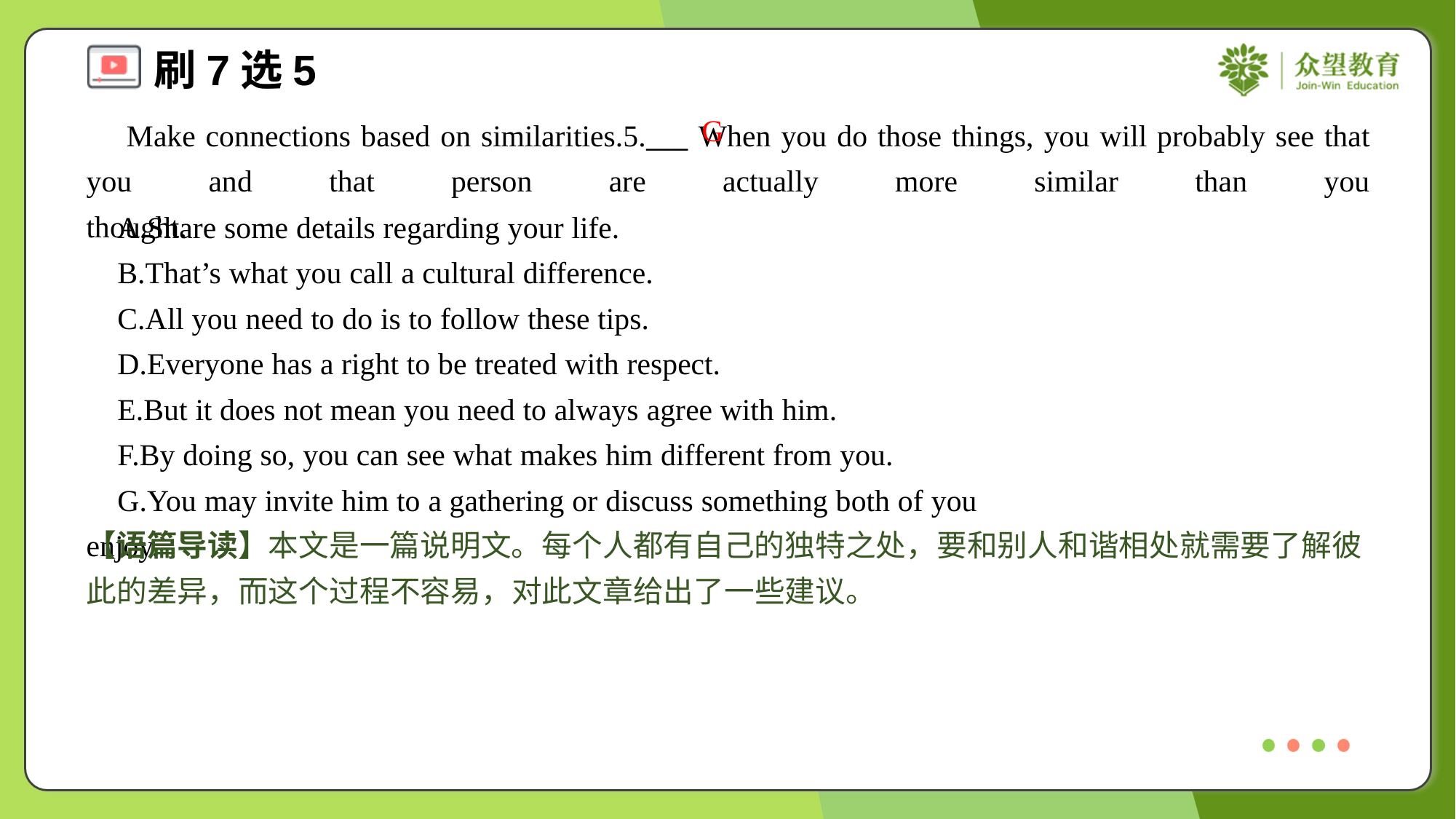

G
    Make connections based on similarities.5.___ When you do those things, you will probably see that you and that person are actually more similar than you thought.#5
    A.Share some details regarding your life.
    B.That’s what you call a cultural difference.
    C.All you need to do is to follow these tips.
    D.Everyone has a right to be treated with respect.
    E.But it does not mean you need to always agree with him.
    F.By doing so, you can see what makes him different from you.
    G.You may invite him to a gathering or discuss something both of you enjoy.#7
【语篇导读】本文是一篇说明文。每个人都有自己的独特之处，要和别人和谐相处就需要了解彼此的差异，而这个过程不容易，对此文章给出了一些建议。